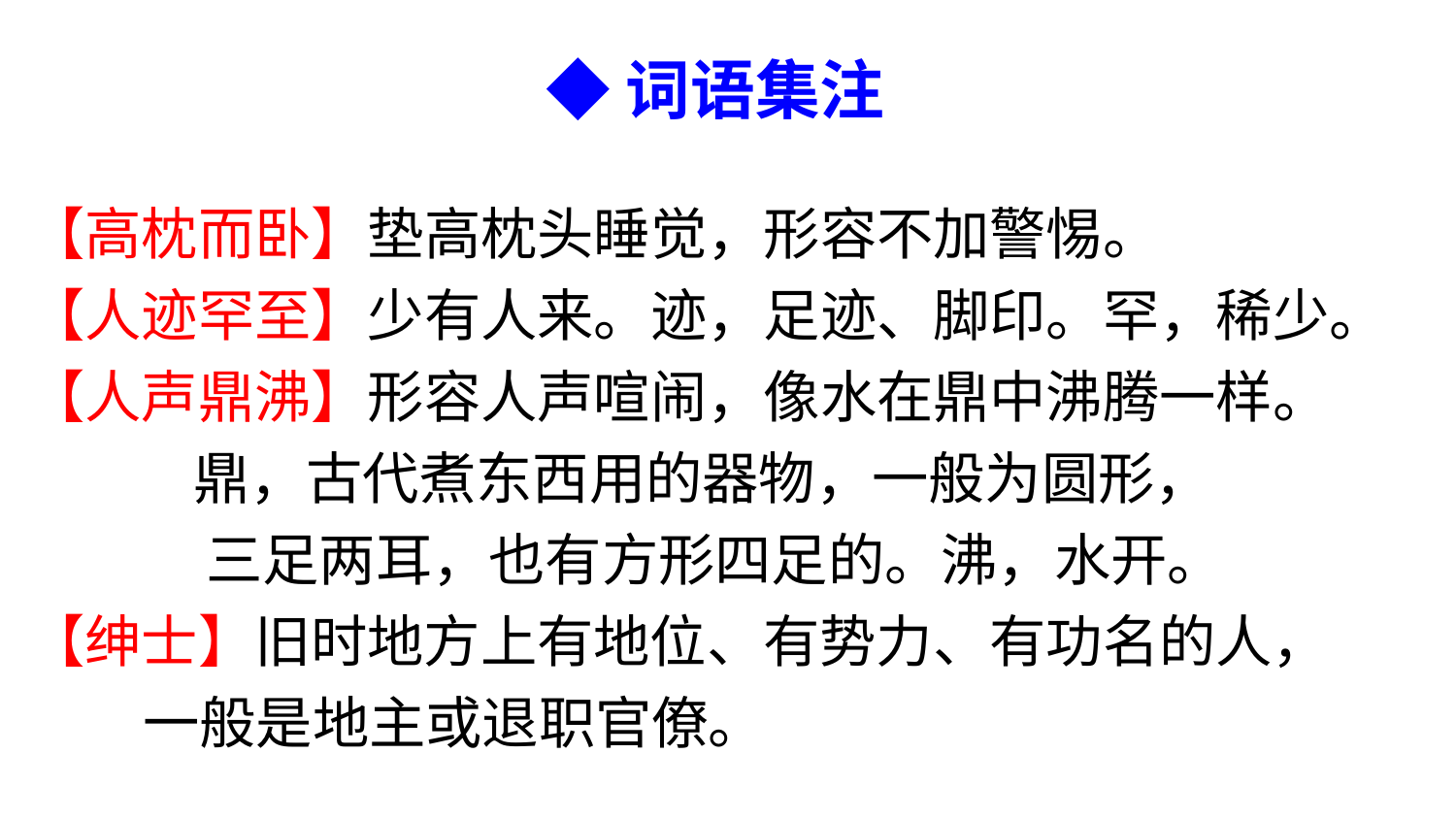

◆词语集注
【高枕而卧】垫高枕头睡觉，形容不加警惕。
【人迹罕至】少有人来。迹，足迹、脚印。罕，稀少。
【人声鼎沸】形容人声喧闹，像水在鼎中沸腾一样。
            鼎，古代煮东西用的器物，一般为圆形，
             三足两耳，也有方形四足的。沸，水开。
【绅士】旧时地方上有地位、有势力、有功名的人，
        一般是地主或退职官僚。